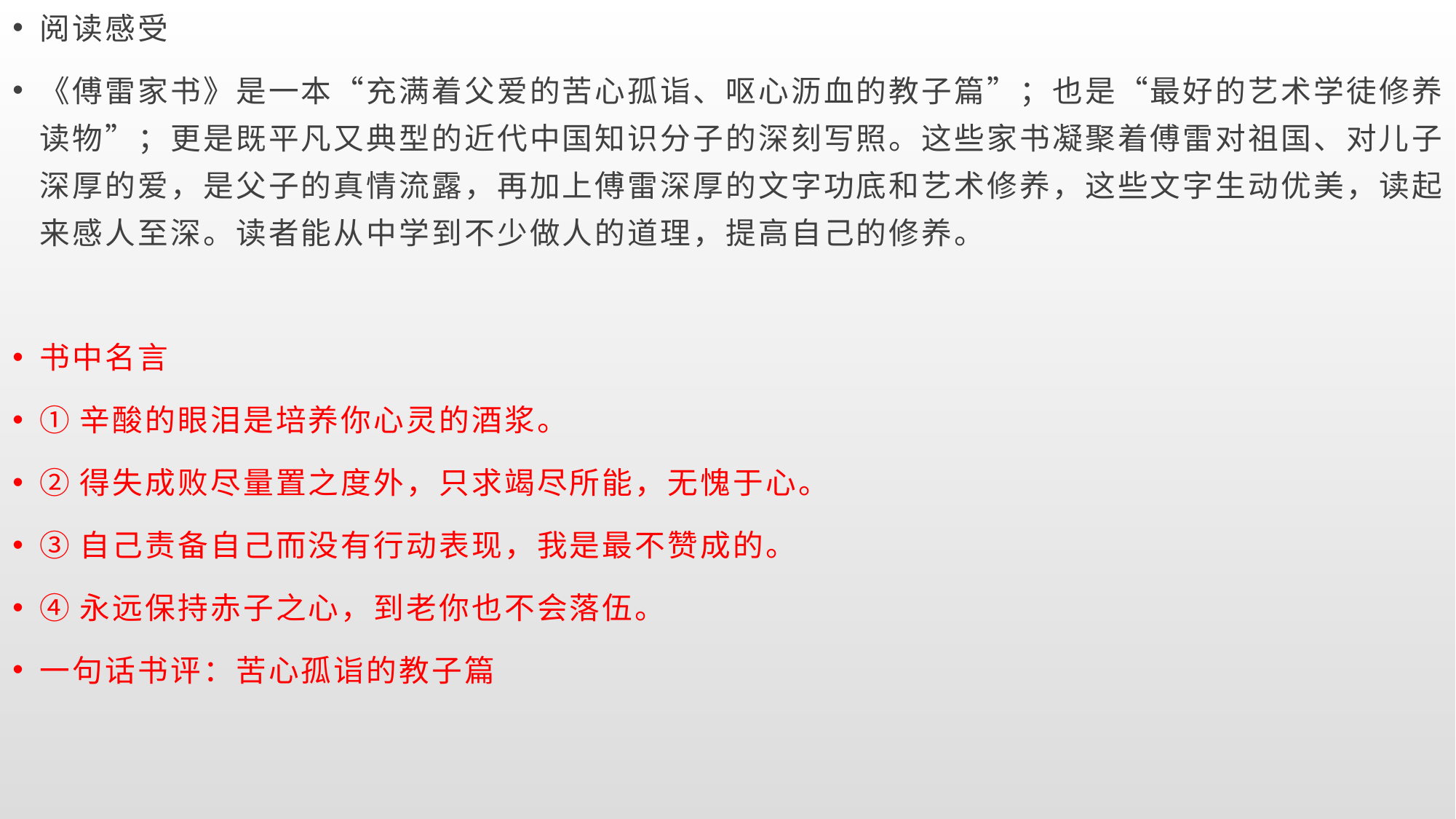

阅读感受
《傅雷家书》是一本“充满着父爱的苦心孤诣、呕心沥血的教子篇”；也是“最好的艺术学徒修养读物”；更是既平凡又典型的近代中国知识分子的深刻写照。这些家书凝聚着傅雷对祖国、对儿子深厚的爱，是父子的真情流露，再加上傅雷深厚的文字功底和艺术修养，这些文字生动优美，读起来感人至深。读者能从中学到不少做人的道理，提高自己的修养。

书中名言
①辛酸的眼泪是培养你心灵的酒浆。
②得失成败尽量置之度外，只求竭尽所能，无愧于心。
③自己责备自己而没有行动表现，我是最不赞成的。
④永远保持赤子之心，到老你也不会落伍。
一句话书评：苦心孤诣的教子篇